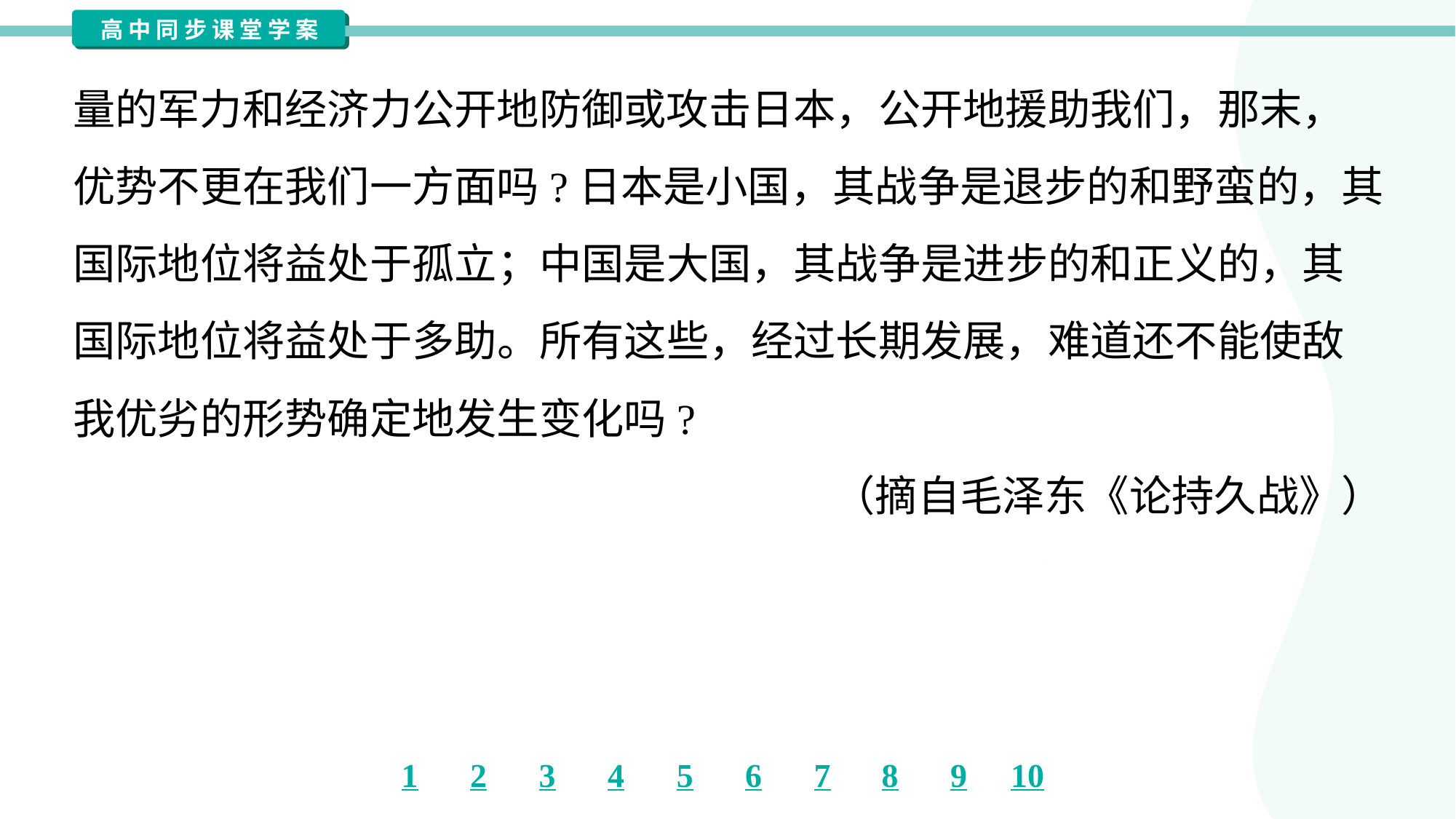

量的军力和经济力公开地防御或攻击日本，公开地援助我们，那末，
优势不更在我们一方面吗?日本是小国，其战争是退步的和野蛮的，其
国际地位将益处于孤立；中国是大国，其战争是进步的和正义的，其
国际地位将益处于多助。所有这些，经过长期发展，难道还不能使敌
我优劣的形势确定地发生变化吗?
（摘自毛泽东《论持久战》）